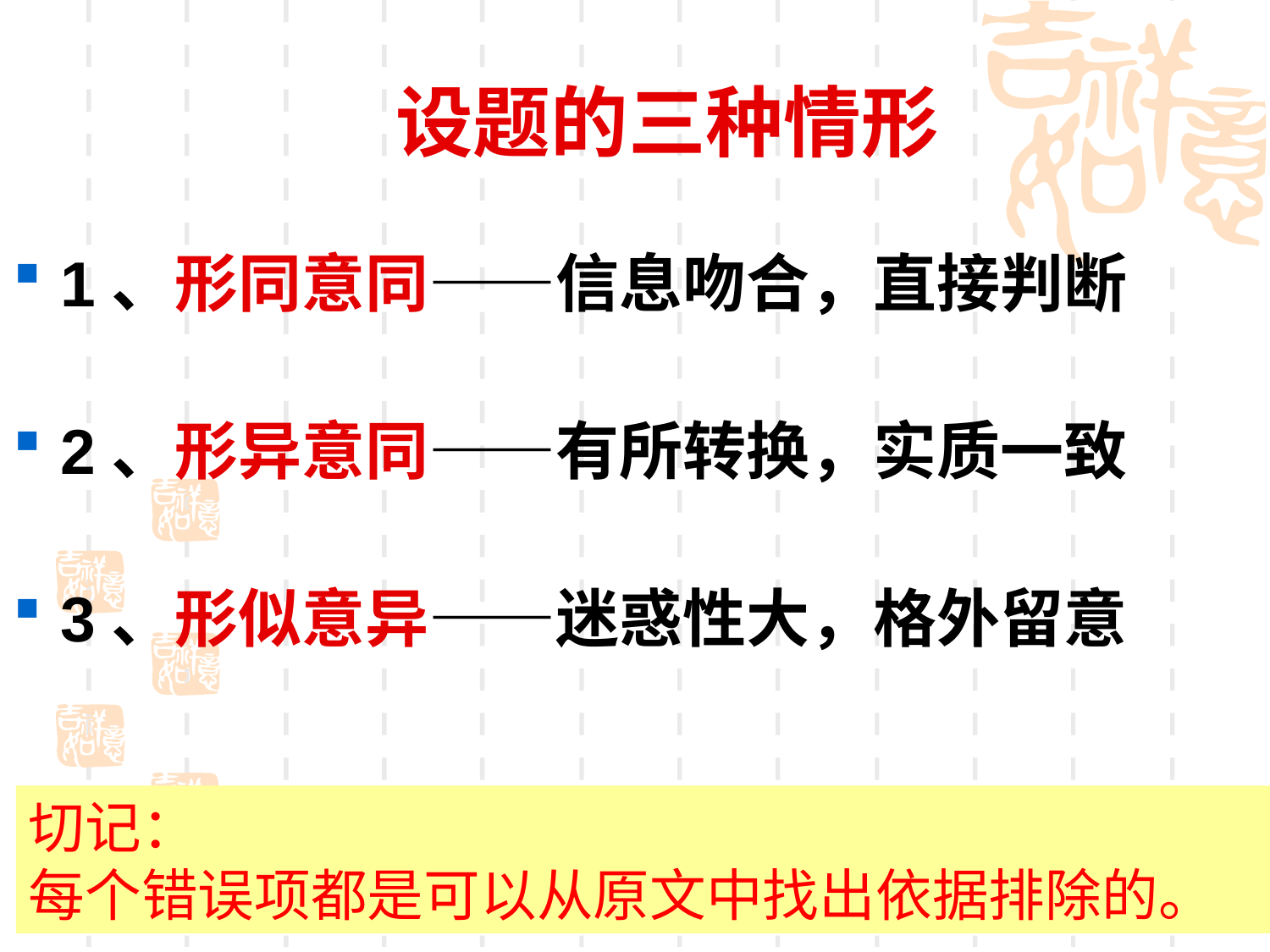

# 设题的三种情形

1、形同意同——信息吻合，直接判断

2、形异意同——有所转换，实质一致

3、形似意异——迷惑性大，格外留意
切记：
每个错误项都是可以从原文中找出依据排除的。